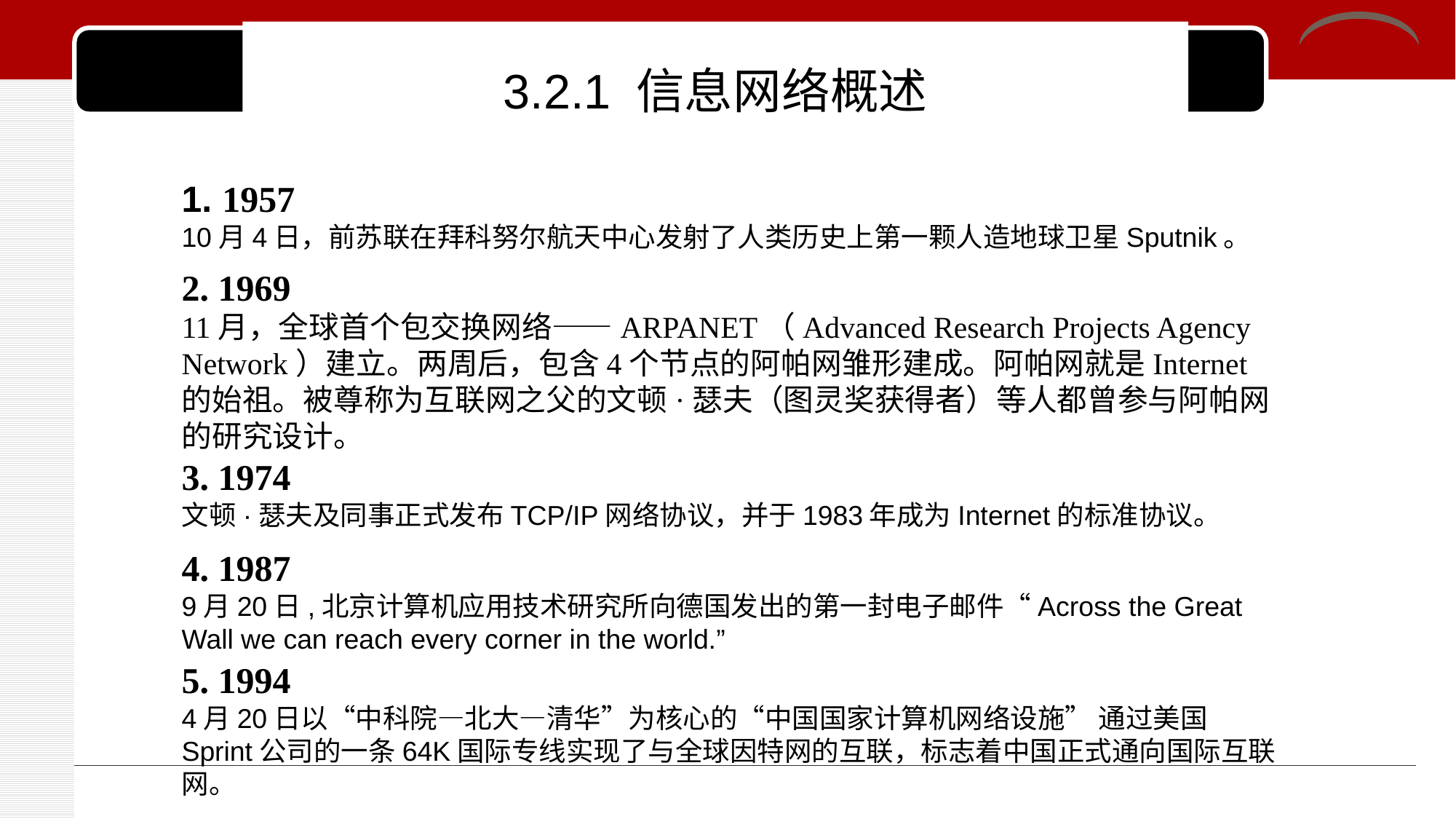

# 3.2.1 信息网络概述
1. 1957
10月4日，前苏联在拜科努尔航天中心发射了人类历史上第一颗人造地球卫星Sputnik。
2. 1969
11月，全球首个包交换网络——ARPANET（Advanced Research Projects Agency Network）建立。两周后，包含4个节点的阿帕网雏形建成。阿帕网就是Internet的始祖。被尊称为互联网之父的文顿·瑟夫（图灵奖获得者）等人都曾参与阿帕网的研究设计。

3. 1974
文顿·瑟夫及同事正式发布TCP/IP网络协议，并于1983年成为Internet的标准协议。
4. 1987
9月20日,北京计算机应用技术研究所向德国发出的第一封电子邮件“Across the Great Wall we can reach every corner in the world.”
5. 1994
4月20日以“中科院—北大—清华”为核心的“中国国家计算机网络设施” 通过美国Sprint公司的一条64K国际专线实现了与全球因特网的互联，标志着中国正式通向国际互联网。